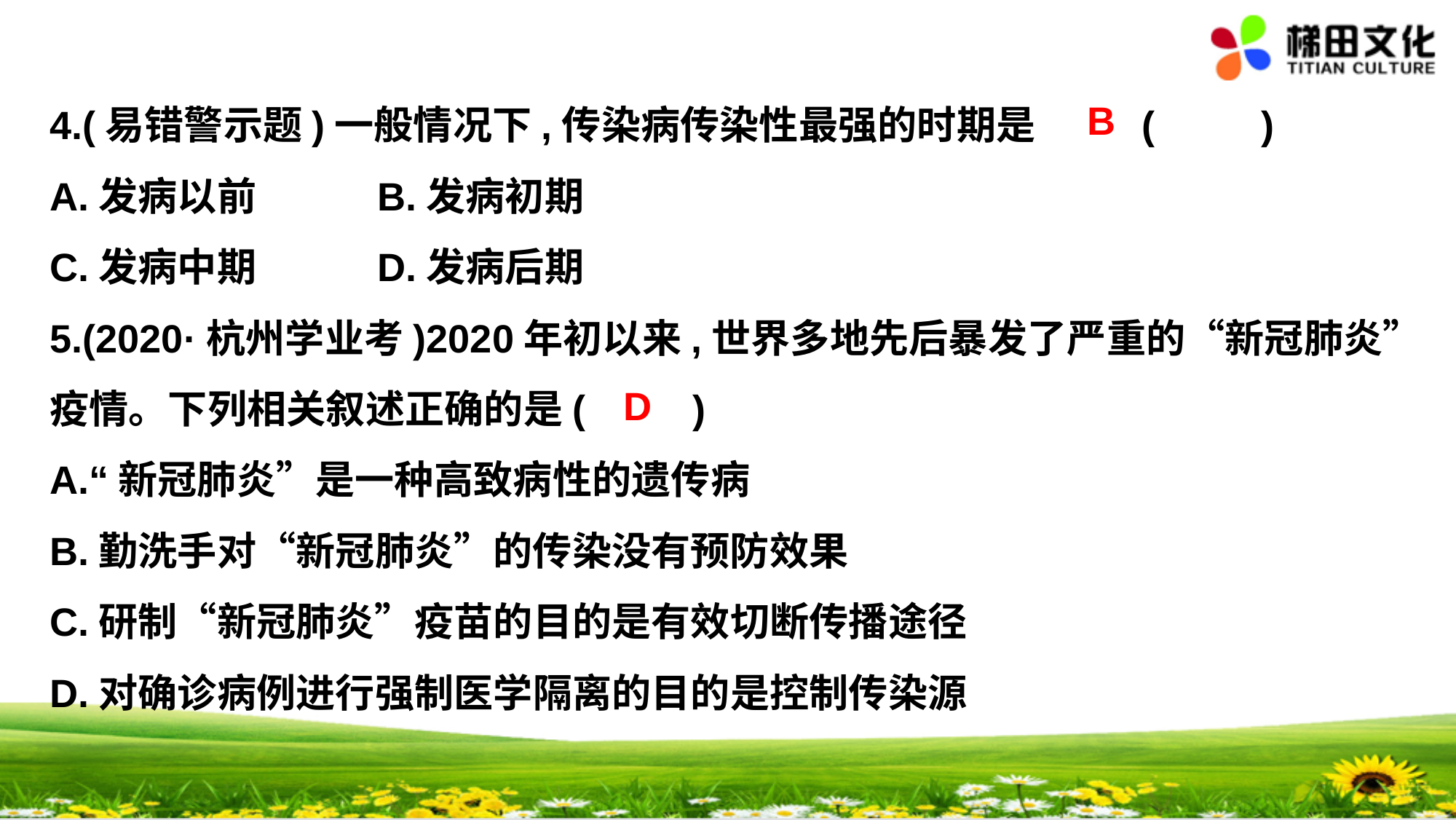

B
4.(易错警示题)一般情况下,传染病传染性最强的时期是	(　 　)
A.发病以前		B.发病初期
C.发病中期		D.发病后期
5.(2020·杭州学业考)2020年初以来,世界多地先后暴发了严重的“新冠肺炎”
疫情。下列相关叙述正确的是(　 　)
A.“新冠肺炎”是一种高致病性的遗传病
B.勤洗手对“新冠肺炎”的传染没有预防效果
C.研制“新冠肺炎”疫苗的目的是有效切断传播途径
D.对确诊病例进行强制医学隔离的目的是控制传染源
D